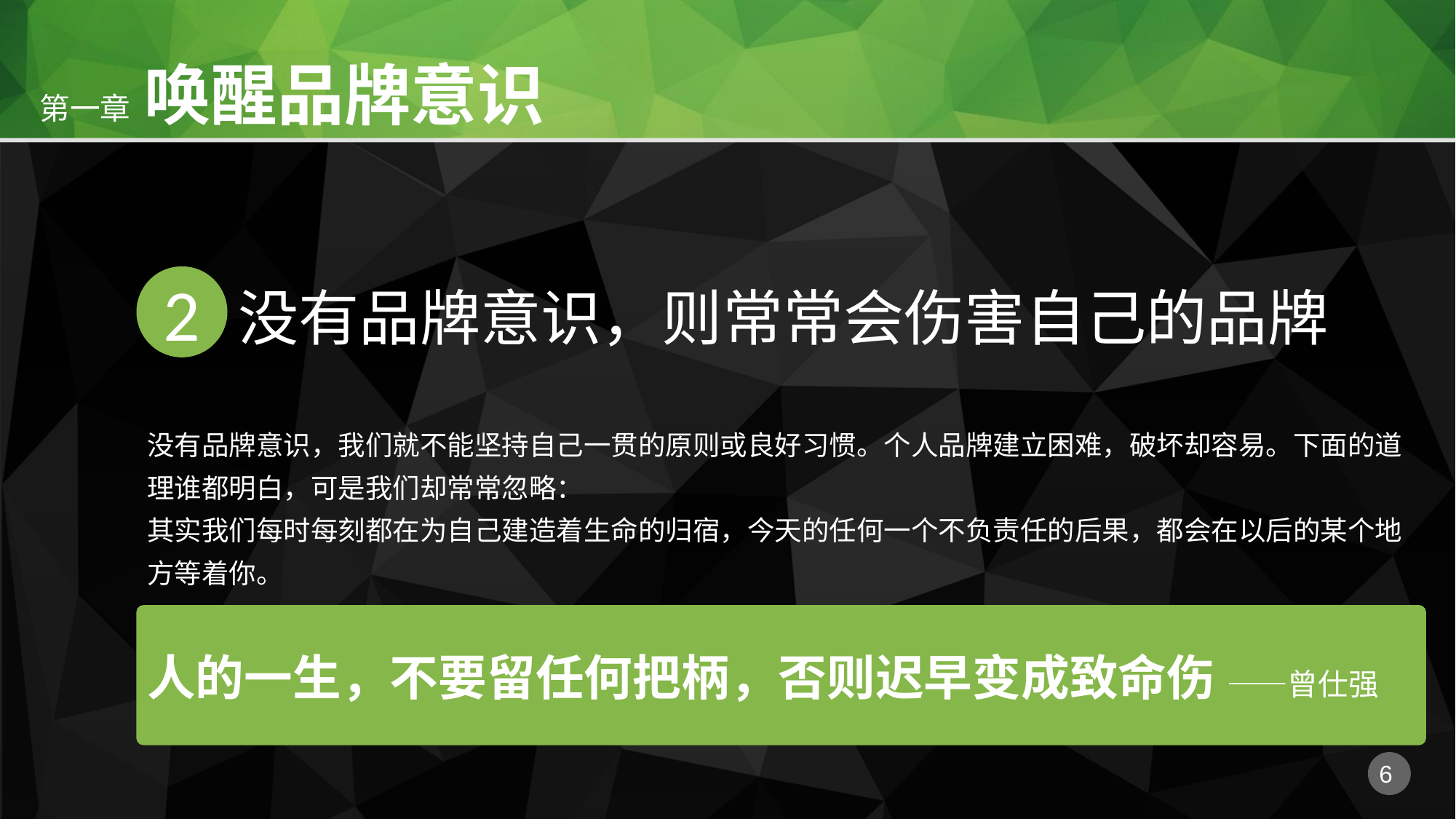

2
没有品牌意识，则常常会伤害自己的品牌
没有品牌意识，我们就不能坚持自己一贯的原则或良好习惯。个人品牌建立困难，破坏却容易。下面的道理谁都明白，可是我们却常常忽略：
其实我们每时每刻都在为自己建造着生命的归宿，今天的任何一个不负责任的后果，都会在以后的某个地方等着你。

人的一生，不要留任何把柄，否则迟早变成致命伤 ——曾仕强